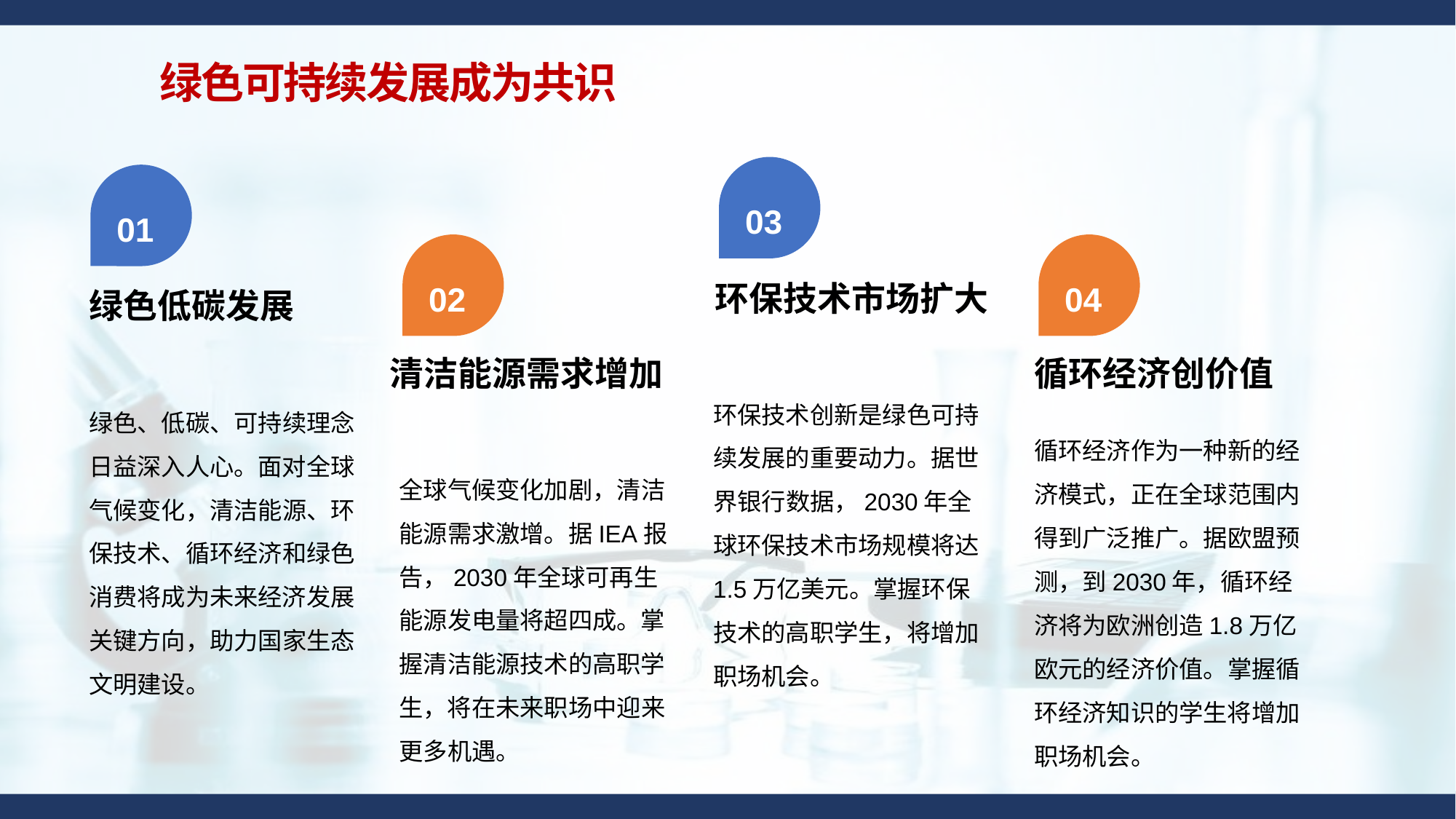

绿色可持续发展成为共识

03
01

02
04
环保技术市场扩大
绿色低碳发展
循环经济创价值
清洁能源需求增加
环保技术创新是绿色可持续发展的重要动力。据世界银行数据，2030年全球环保技术市场规模将达1.5万亿美元。掌握环保技术的高职学生，将增加职场机会。
绿色、低碳、可持续理念日益深入人心。面对全球气候变化，清洁能源、环保技术、循环经济和绿色消费将成为未来经济发展关键方向，助力国家生态文明建设。
循环经济作为一种新的经济模式，正在全球范围内得到广泛推广。据欧盟预测，到2030年，循环经济将为欧洲创造1.8万亿欧元的经济价值。掌握循环经济知识的学生将增加职场机会。
全球气候变化加剧，清洁能源需求激增。据IEA报告，2030年全球可再生能源发电量将超四成。掌握清洁能源技术的高职学生，将在未来职场中迎来更多机遇。